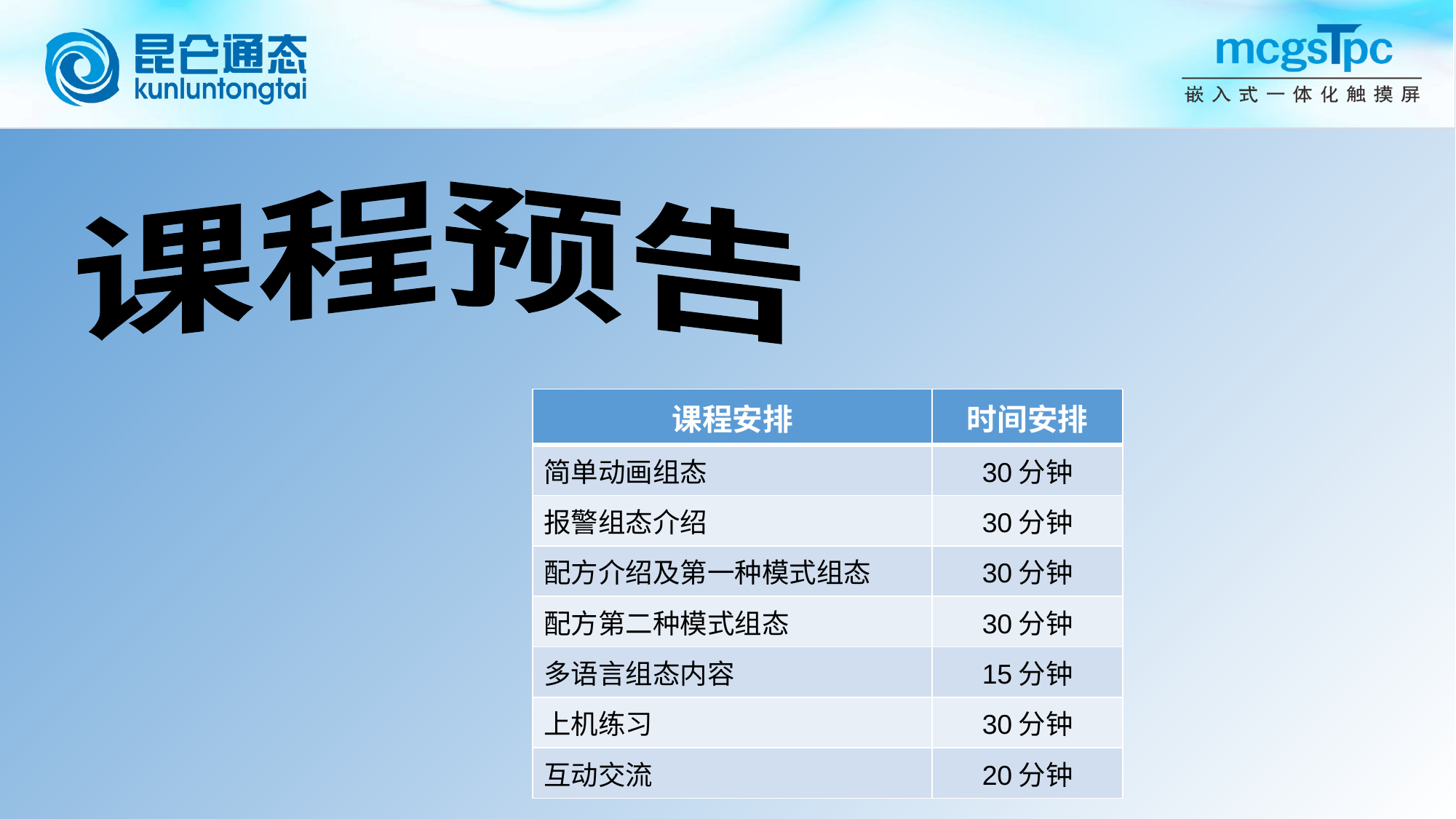

课程预告
| 课程安排 | 时间安排 |
| --- | --- |
| 简单动画组态 | 30分钟 |
| 报警组态介绍 | 30分钟 |
| 配方介绍及第一种模式组态 | 30分钟 |
| 配方第二种模式组态 | 30分钟 |
| 多语言组态内容 | 15分钟 |
| 上机练习 | 30分钟 |
| 互动交流 | 20分钟 |